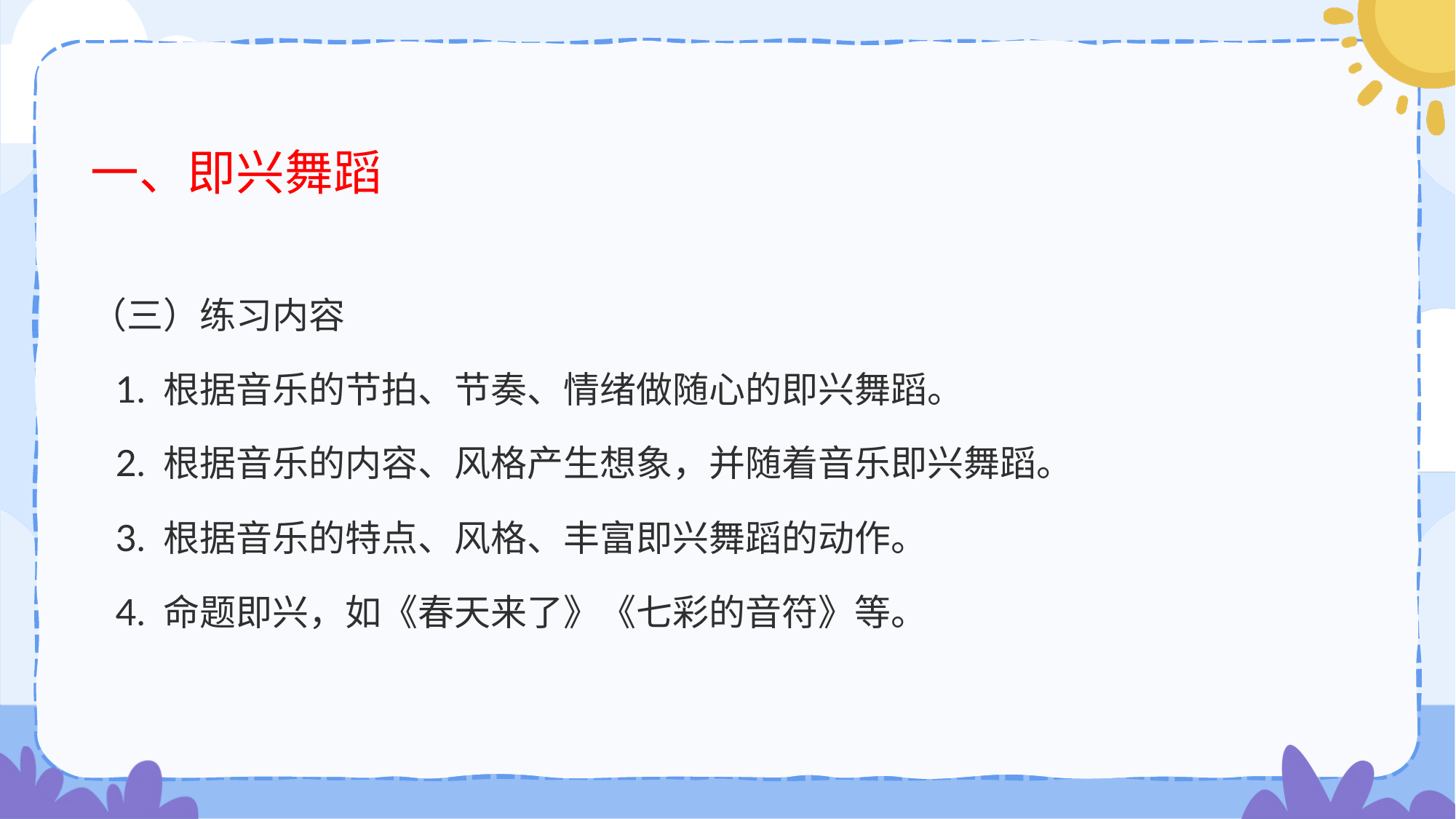

# 一、即兴舞蹈
（三）练习内容
  1. 根据音乐的节拍、节奏、情绪做随心的即兴舞蹈。
  2. 根据音乐的内容、风格产生想象，并随着音乐即兴舞蹈。
  3. 根据音乐的特点、风格、丰富即兴舞蹈的动作。
  4. 命题即兴，如《春天来了》《七彩的音符》等。